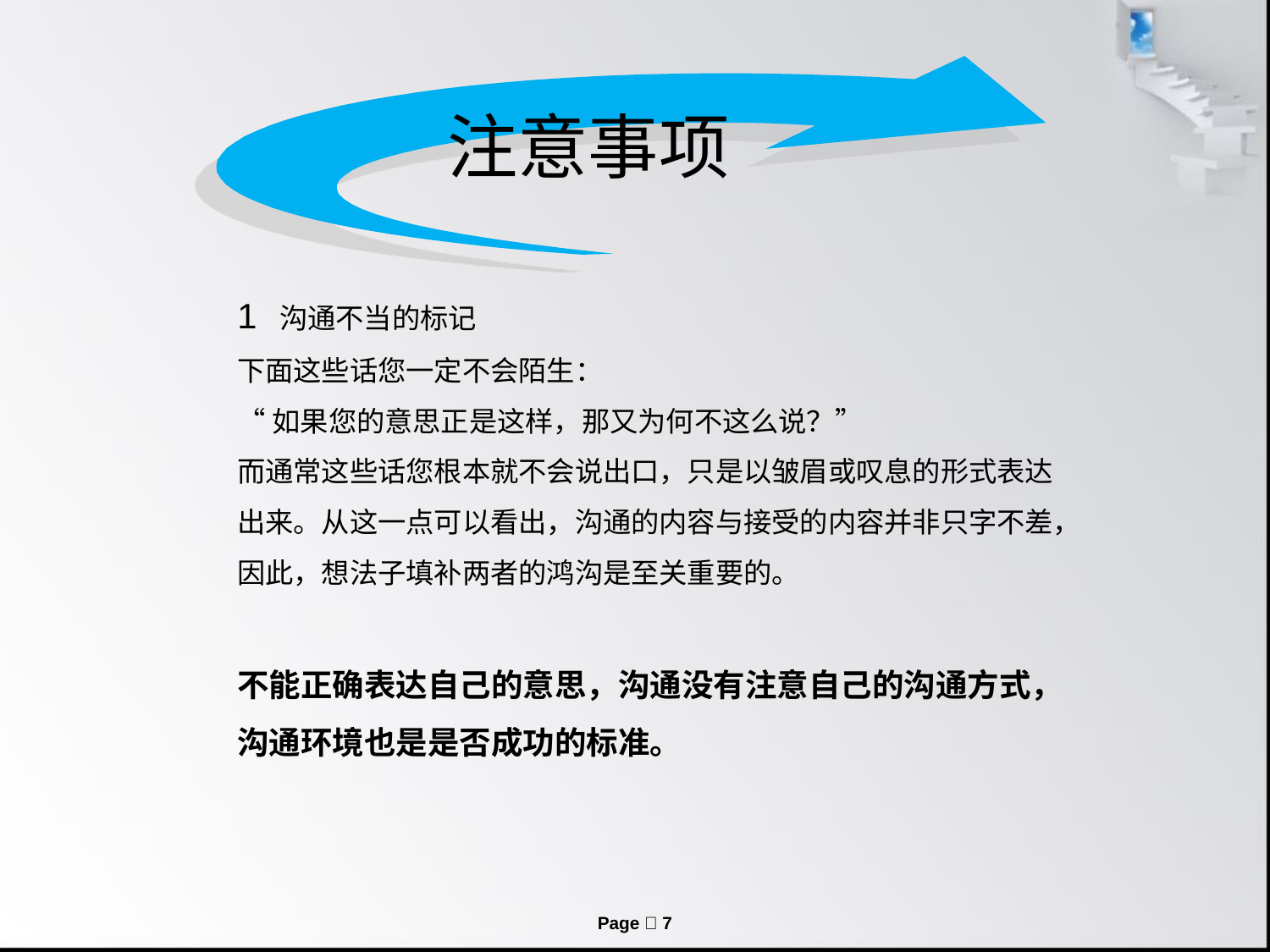

注意事项
1  沟通不当的标记
下面这些话您一定不会陌生：
“如果您的意思正是这样，那又为何不这么说？”
而通常这些话您根本就不会说出口，只是以皱眉或叹息的形式表达出来。从这一点可以看出，沟通的内容与接受的内容并非只字不差，因此，想法子填补两者的鸿沟是至关重要的。

不能正确表达自己的意思，沟通没有注意自己的沟通方式，沟通环境也是是否成功的标准。